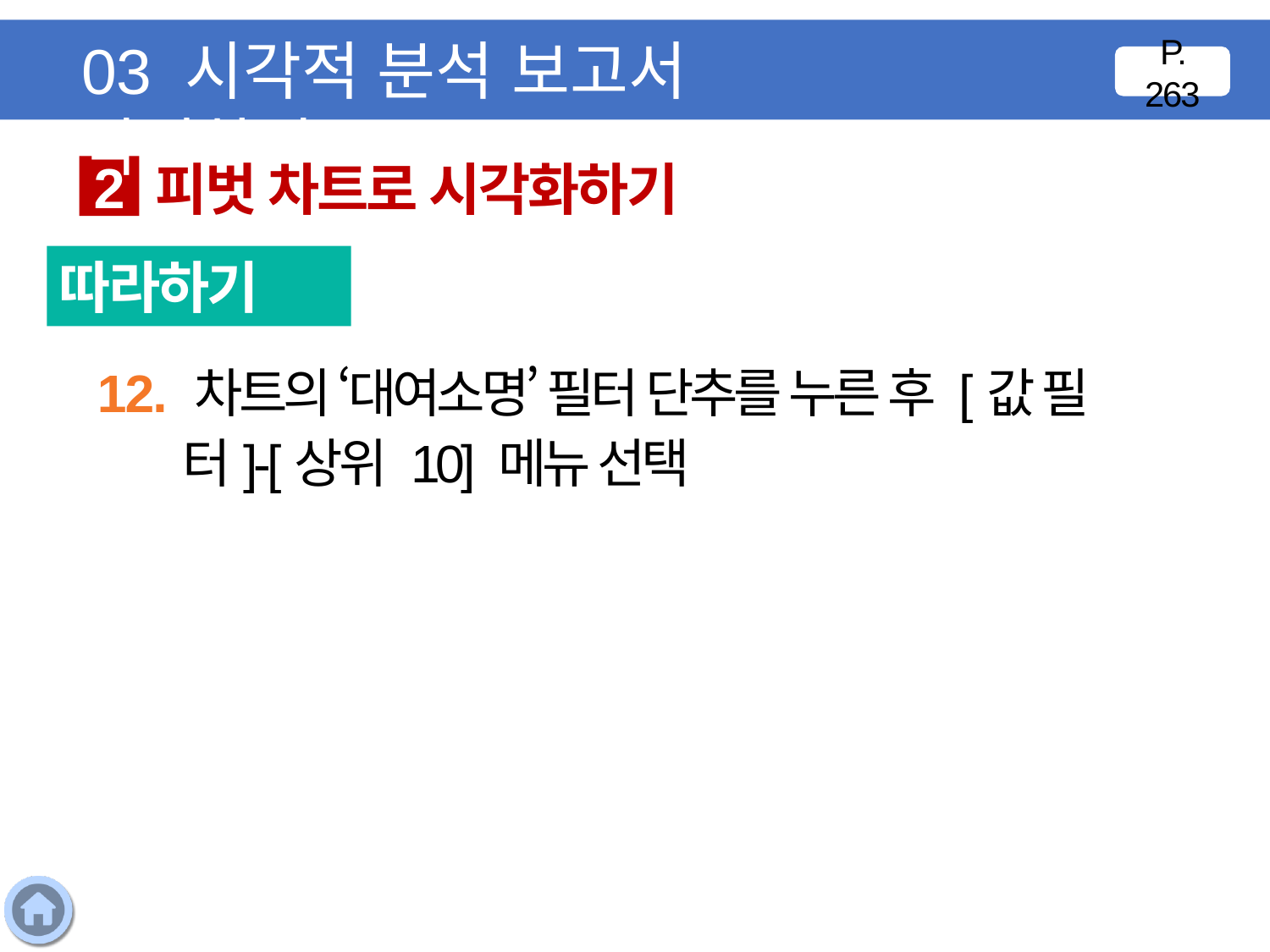

03 시각적 분석 보고서 작성하기
P. 263
피벗 차트로 시각화하기
2
따라하기
12. 차트의 ‘대여소명’ 필터 단추를 누른 후 [값 필터]-[상위 10] 메뉴 선택